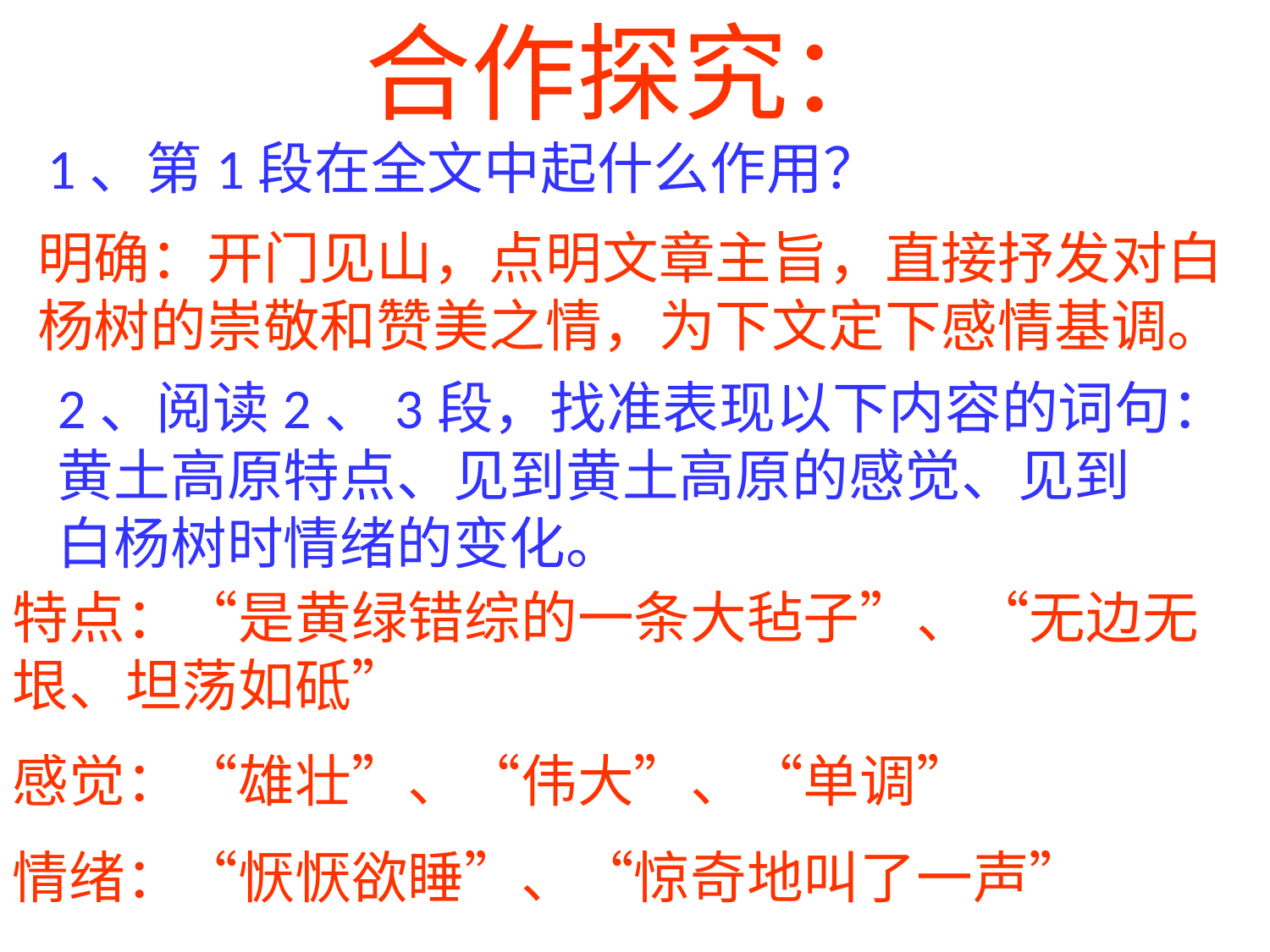

合作探究：
1、第1段在全文中起什么作用？
明确：开门见山，点明文章主旨，直接抒发对白杨树的崇敬和赞美之情，为下文定下感情基调。
2、阅读2、3段，找准表现以下内容的词句：黄土高原特点、见到黄土高原的感觉、见到白杨树时情绪的变化。
特点：“是黄绿错综的一条大毡子”、“无边无垠、坦荡如砥”
感觉：“雄壮”、“伟大”、“单调”
情绪：“恹恹欲睡”、“惊奇地叫了一声”